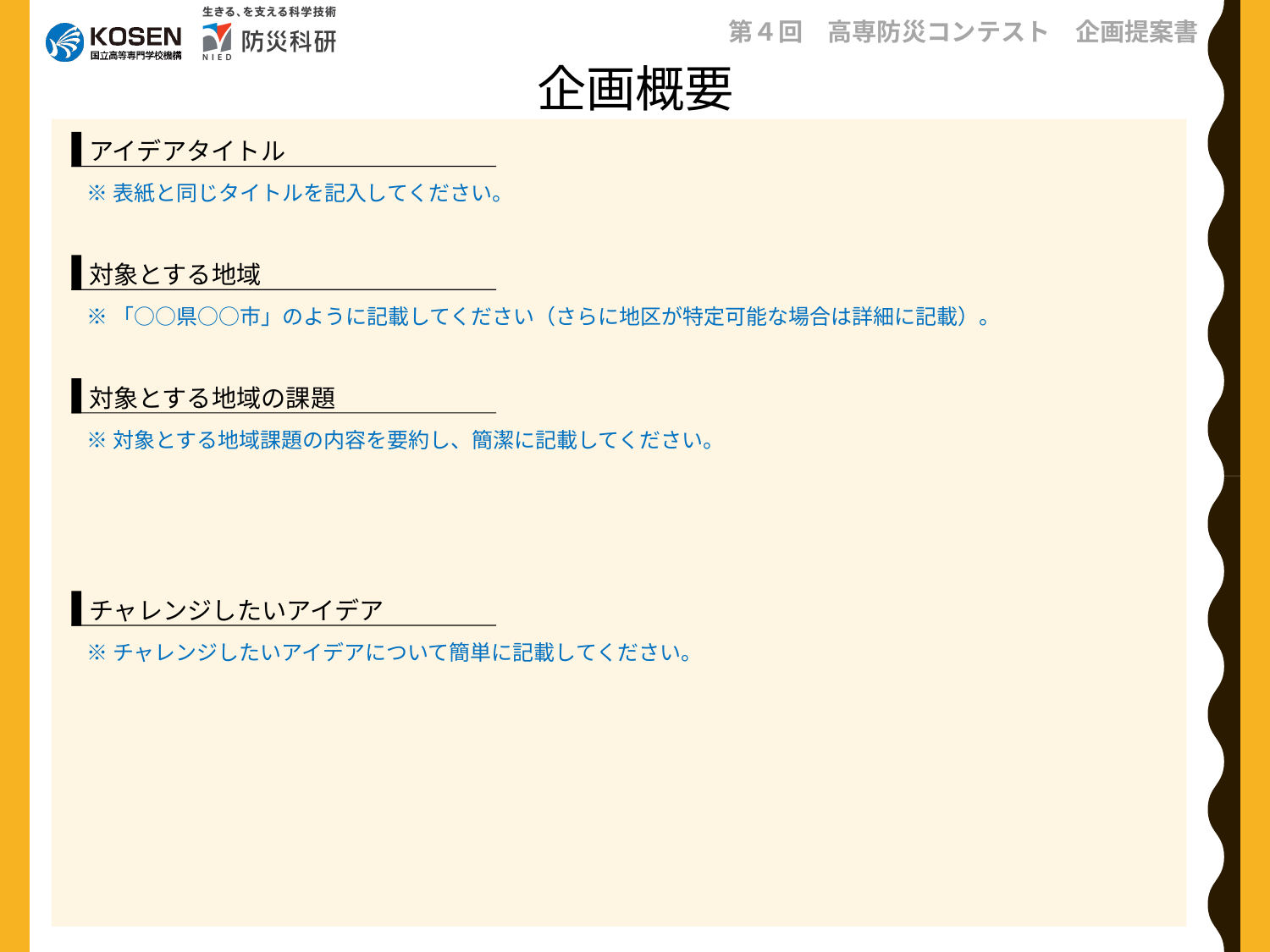

※表紙と同じタイトルを記入してください。
※「○○県○○市」のように記載してください（さらに地区が特定可能な場合は詳細に記載）。
※対象とする地域課題の内容を要約し、簡潔に記載してください。
※チャレンジしたいアイデアについて簡単に記載してください。